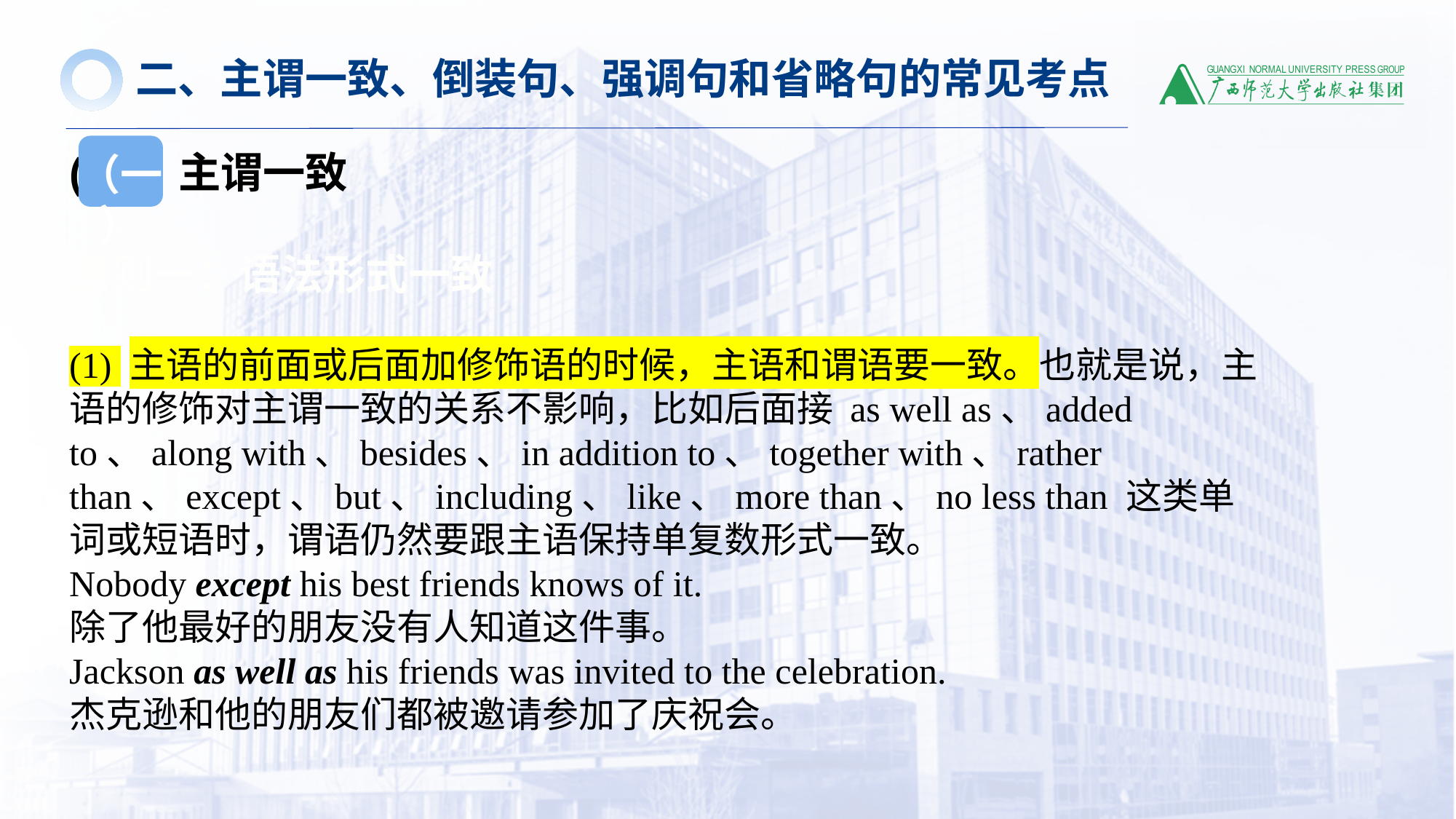

二、主谓一致、倒装句、强调句和省略句的常见考点

（一）
(一）主谓一致

原则一：语法形式一致

(1) 主语的前面或后面加修饰语的时候，主语和谓语要一致。也就是说，主语的修饰对主谓一致的关系不影响，比如后面接 as well as、added to、along with、besides、in addition to、together with、rather than、except、but、including、like、more than、no less than 这类单词或短语时，谓语仍然要跟主语保持单复数形式一致。
Nobody except his best friends knows of it.
除了他最好的朋友没有人知道这件事。
Jackson as well as his friends was invited to the celebration.
杰克逊和他的朋友们都被邀请参加了庆祝会。